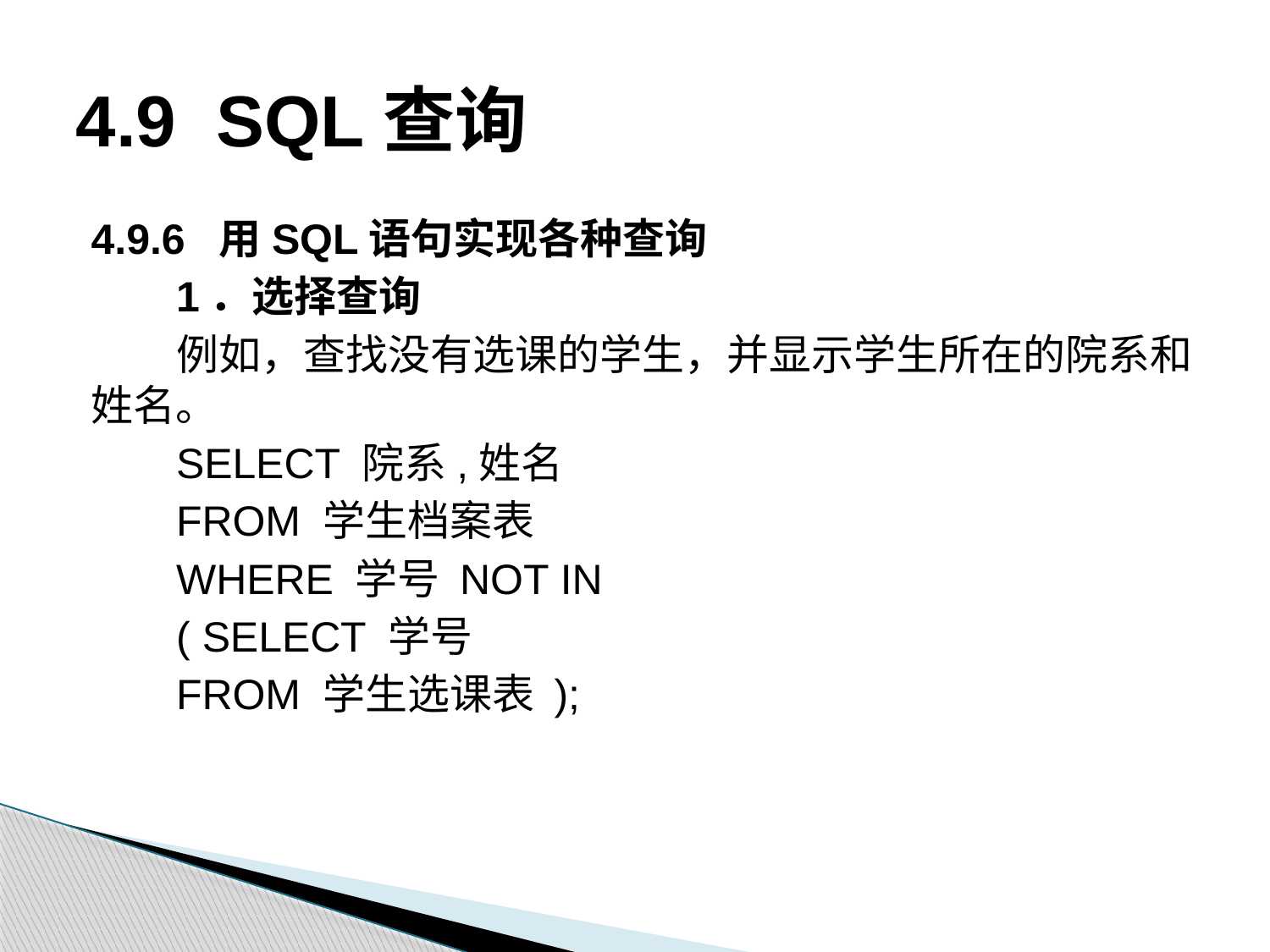

# 4.9  SQL查询
4.9.6  用SQL语句实现各种查询
1．选择查询
例如，查找没有选课的学生，并显示学生所在的院系和姓名。
SELECT 院系,姓名
FROM 学生档案表
WHERE 学号 NOT IN
( SELECT 学号
FROM 学生选课表 );